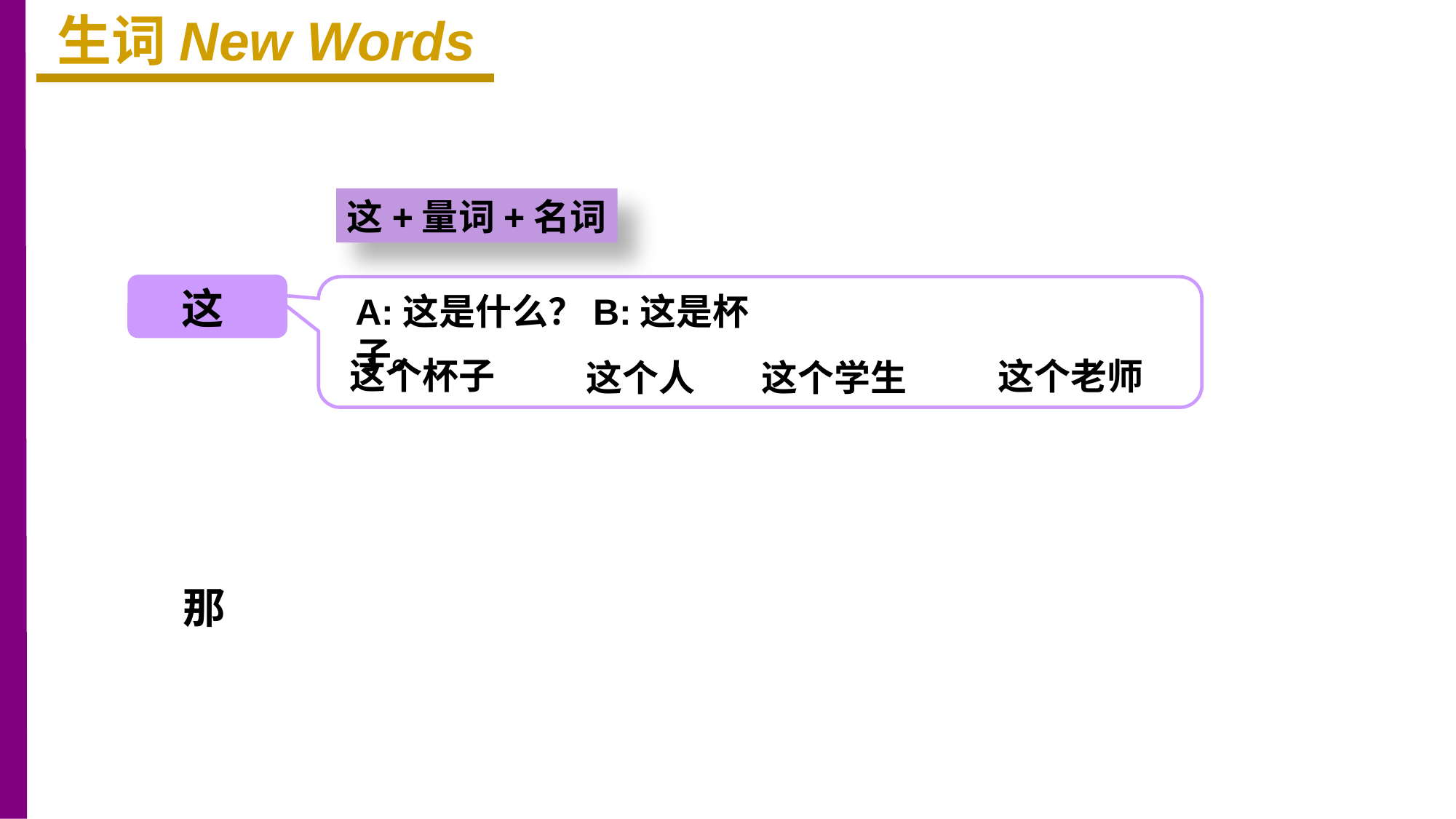

生词New Words
这+量词+名词

这

A:这是什么？B:这是杯子。
这个杯子
这个老师
这个人
这个学生
那